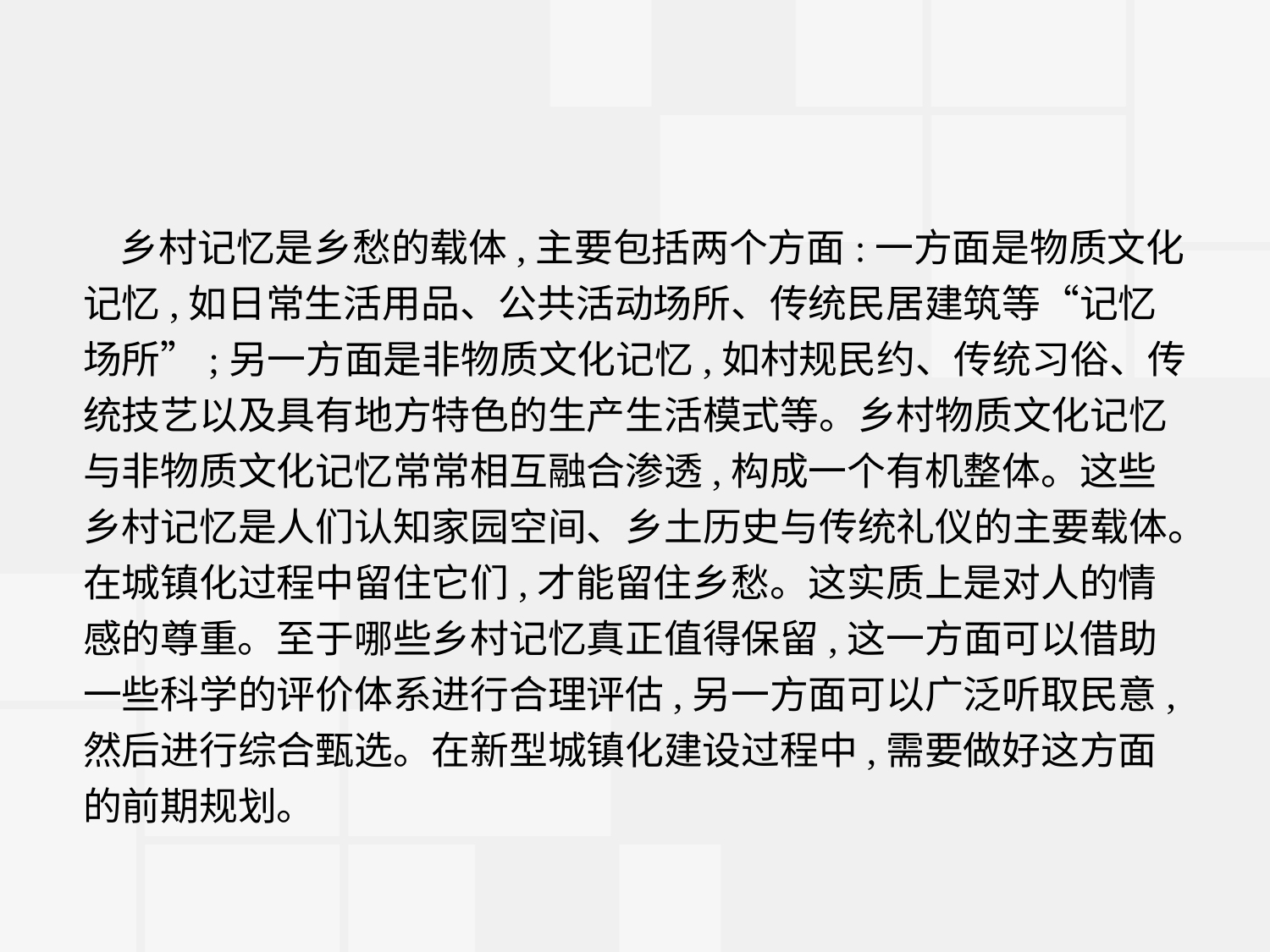

乡村记忆是乡愁的载体,主要包括两个方面:一方面是物质文化记忆,如日常生活用品、公共活动场所、传统民居建筑等“记忆场所”;另一方面是非物质文化记忆,如村规民约、传统习俗、传统技艺以及具有地方特色的生产生活模式等。乡村物质文化记忆与非物质文化记忆常常相互融合渗透,构成一个有机整体。这些乡村记忆是人们认知家园空间、乡土历史与传统礼仪的主要载体。在城镇化过程中留住它们,才能留住乡愁。这实质上是对人的情感的尊重。至于哪些乡村记忆真正值得保留,这一方面可以借助一些科学的评价体系进行合理评估,另一方面可以广泛听取民意,然后进行综合甄选。在新型城镇化建设过程中,需要做好这方面的前期规划。